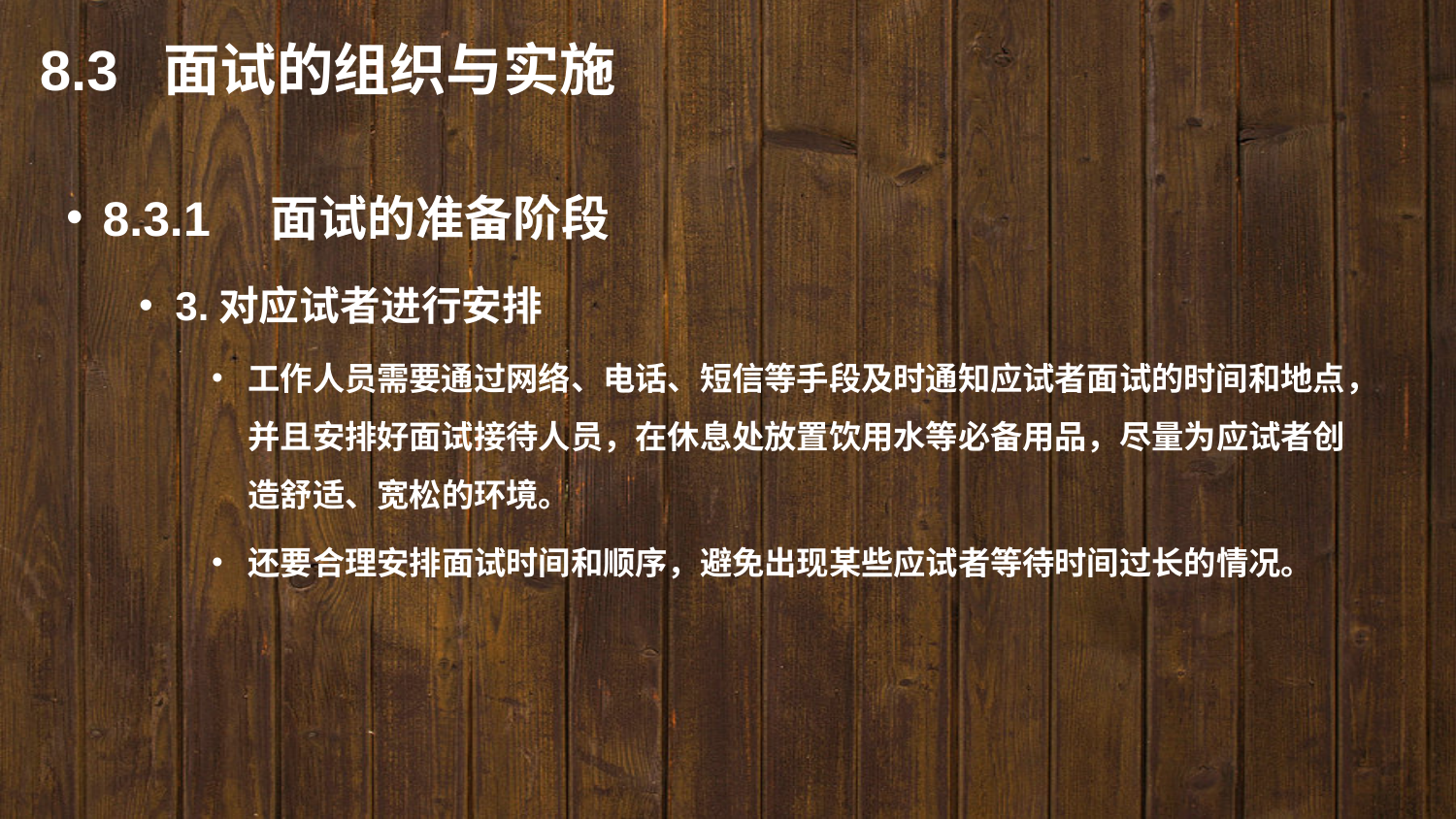

8.3  面试的组织与实施
8.3.1　面试的准备阶段
3.对应试者进行安排
工作人员需要通过网络、电话、短信等手段及时通知应试者面试的时间和地点，并且安排好面试接待人员，在休息处放置饮用水等必备用品，尽量为应试者创造舒适、宽松的环境。
还要合理安排面试时间和顺序，避免出现某些应试者等待时间过长的情况。